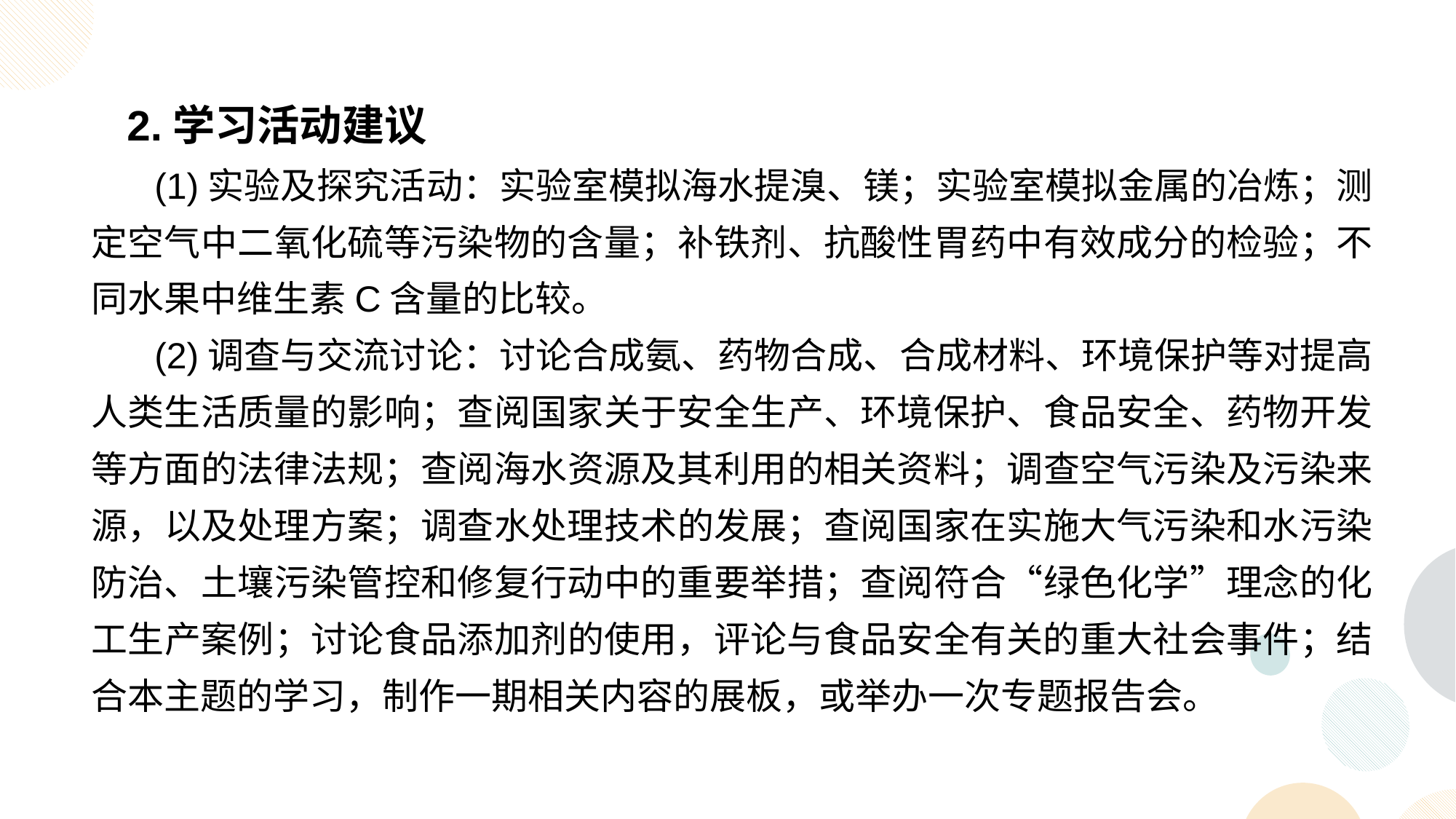

2.学习活动建议
(1)实验及探究活动：实验室模拟海水提溴、镁；实验室模拟金属的冶炼；测定空气中二氧化硫等污染物的含量；补铁剂、抗酸性胃药中有效成分的检验；不同水果中维生素C含量的比较。
(2)调查与交流讨论：讨论合成氨、药物合成、合成材料、环境保护等对提高人类生活质量的影响；查阅国家关于安全生产、环境保护、食品安全、药物开发等方面的法律法规；查阅海水资源及其利用的相关资料；调查空气污染及污染来源，以及处理方案；调查水处理技术的发展；查阅国家在实施大气污染和水污染防治、土壤污染管控和修复行动中的重要举措；查阅符合“绿色化学”理念的化工生产案例；讨论食品添加剂的使用，评论与食品安全有关的重大社会事件；结合本主题的学习，制作一期相关内容的展板，或举办一次专题报告会。